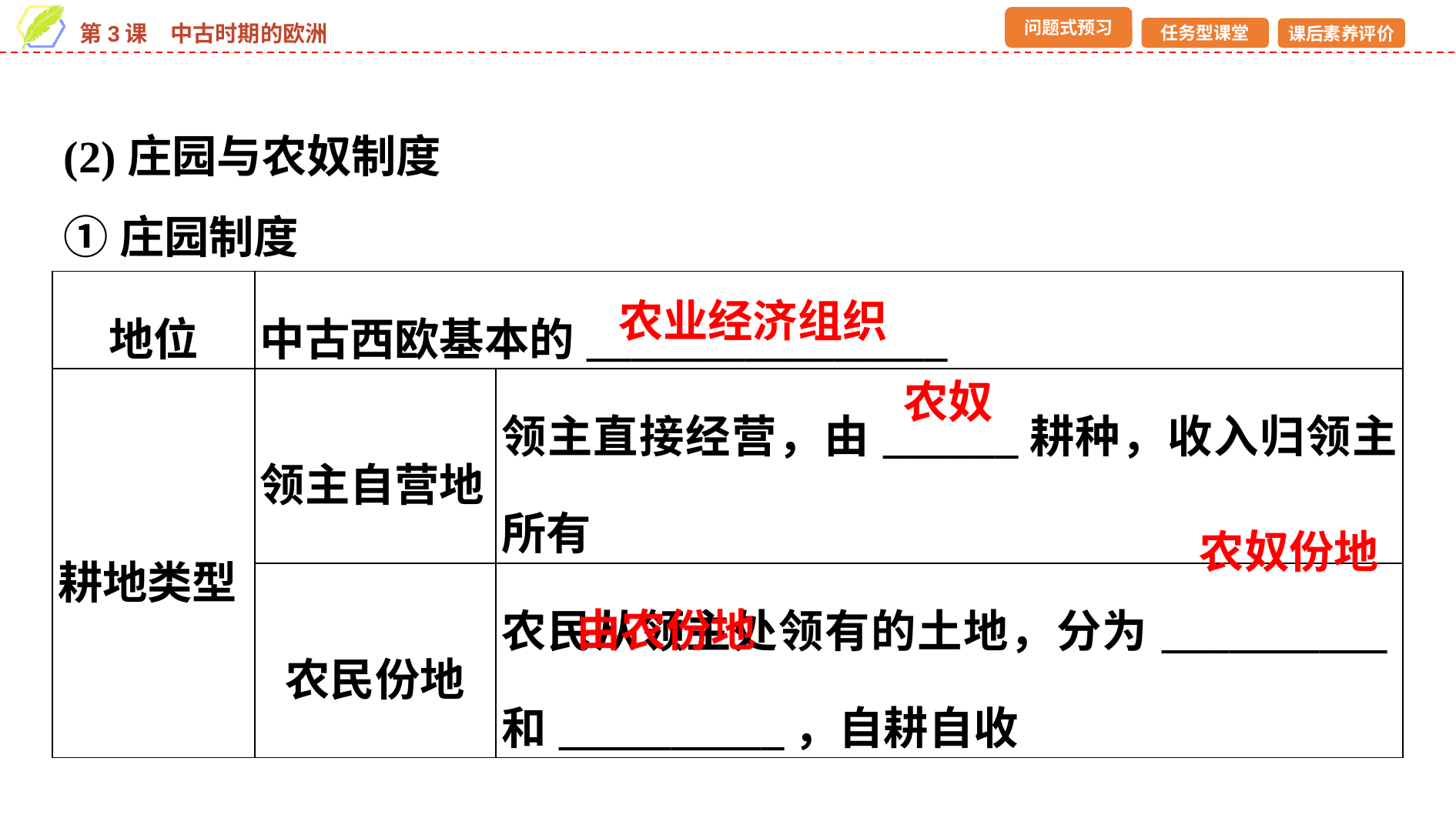

(2)庄园与农奴制度
①庄园制度
| 地位 | 中古西欧基本的\_\_\_\_\_\_\_\_\_\_\_\_\_\_\_\_ |  |
| --- | --- | --- |
| 耕地类型 | 领主自营地 | 领主直接经营，由\_\_\_\_\_\_耕种，收入归领主所有 |
|  | 农民份地 | 农民从领主处领有的土地，分为\_\_\_\_\_\_\_\_\_\_和\_\_\_\_\_\_\_\_\_\_，自耕自收 |
农业经济组织
农奴
农奴份地
由农份地